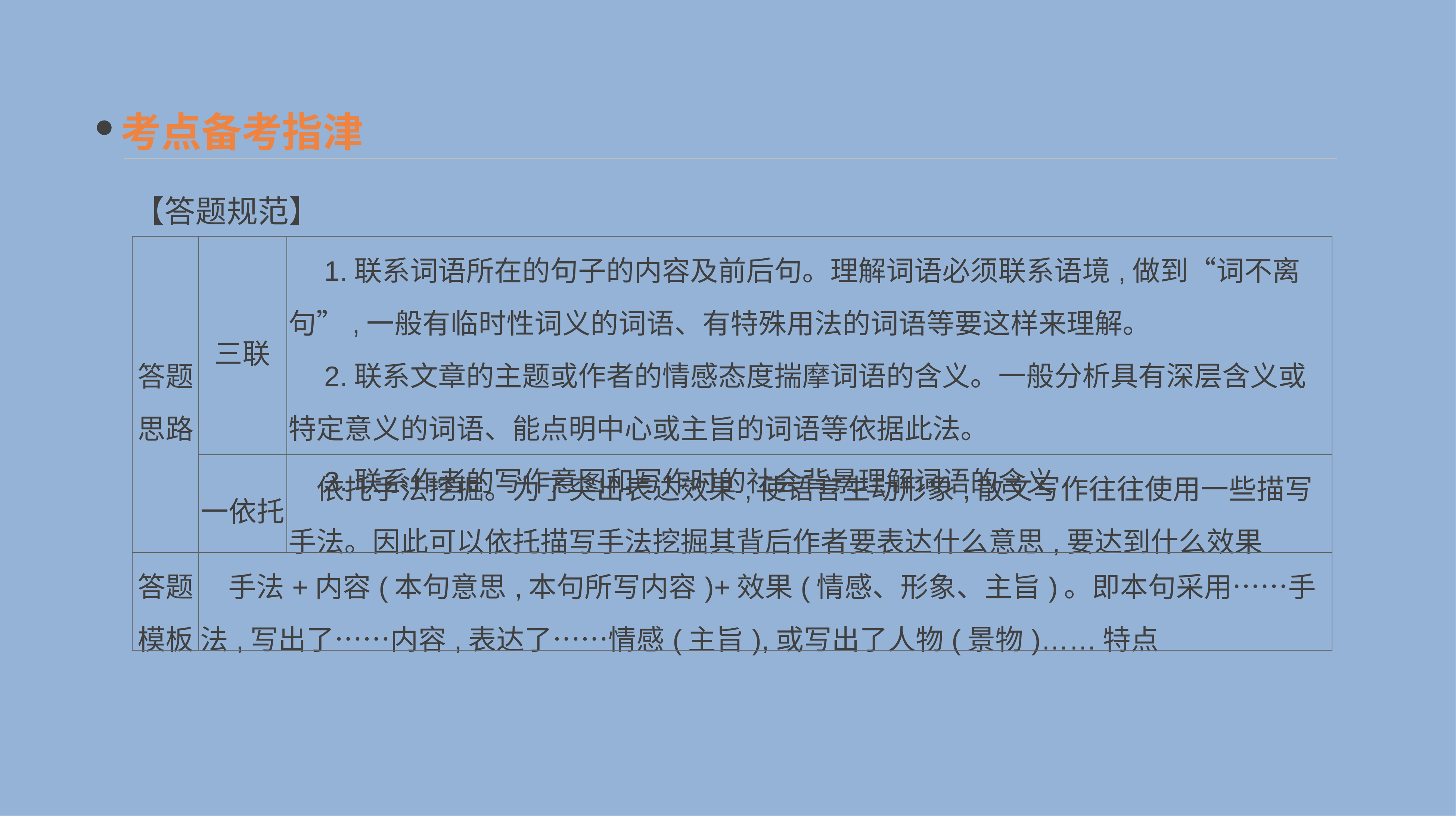

考点备考指津

【答题规范】
| 答题 思路 | 三联 | 1.联系词语所在的句子的内容及前后句。理解词语必须联系语境,做到“词不离句”,一般有临时性词义的词语、有特殊用法的词语等要这样来理解。 　2.联系文章的主题或作者的情感态度揣摩词语的含义。一般分析具有深层含义或特定意义的词语、能点明中心或主旨的词语等依据此法。 　3.联系作者的写作意图和写作时的社会背景理解词语的含义 |
| --- | --- | --- |
|  | 一依托 | 依托手法挖掘。为了突出表达效果,使语言生动形象,散文写作往往使用一些描写手法。因此可以依托描写手法挖掘其背后作者要表达什么意思,要达到什么效果 |
| 答题 模板 | 手法+内容(本句意思,本句所写内容)+效果(情感、形象、主旨)。即本句采用……手法,写出了……内容,表达了……情感(主旨),或写出了人物(景物)……特点 |  |